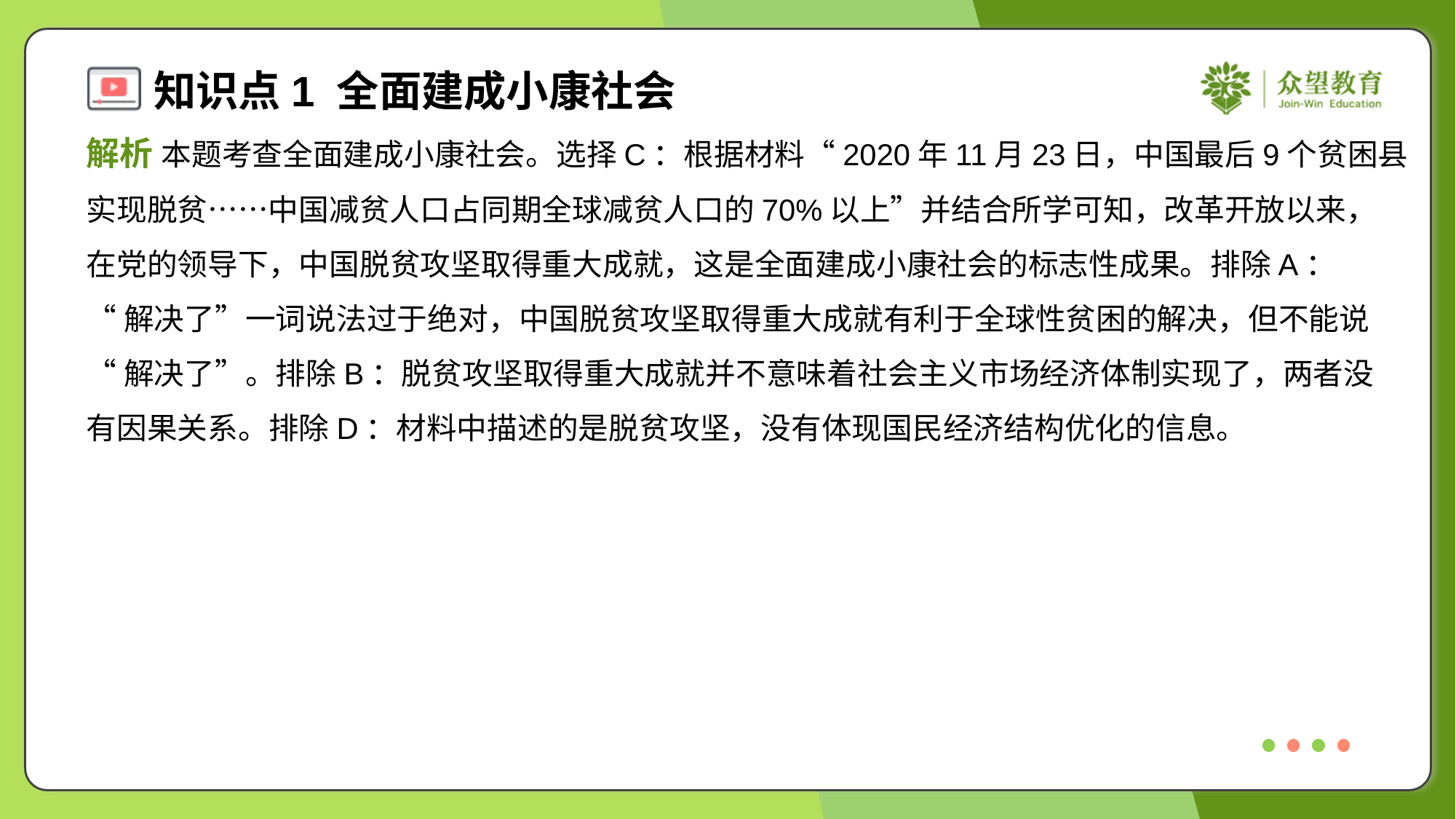

解析 本题考查全面建成小康社会。选择C：根据材料“2020年11月23日，中国最后9个贫困县
实现脱贫……中国减贫人口占同期全球减贫人口的70%以上”并结合所学可知，改革开放以来，
在党的领导下，中国脱贫攻坚取得重大成就，这是全面建成小康社会的标志性成果。排除A：
“解决了”一词说法过于绝对，中国脱贫攻坚取得重大成就有利于全球性贫困的解决，但不能说
“解决了”。排除B：脱贫攻坚取得重大成就并不意味着社会主义市场经济体制实现了，两者没
有因果关系。排除D：材料中描述的是脱贫攻坚，没有体现国民经济结构优化的信息。